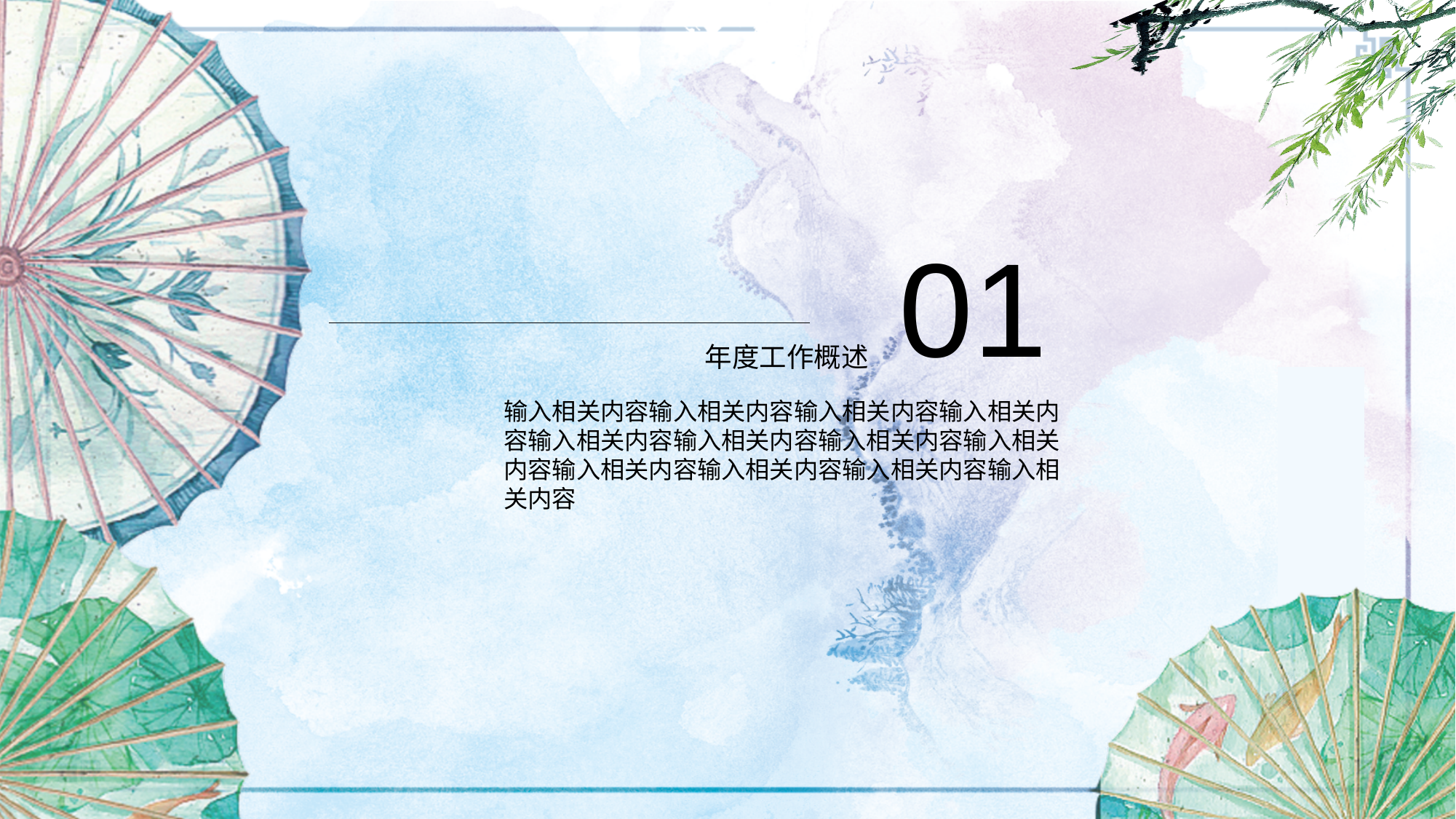

01
年度工作概述
输入相关内容输入相关内容输入相关内容输入相关内容输入相关内容输入相关内容输入相关内容输入相关内容输入相关内容输入相关内容输入相关内容输入相关内容